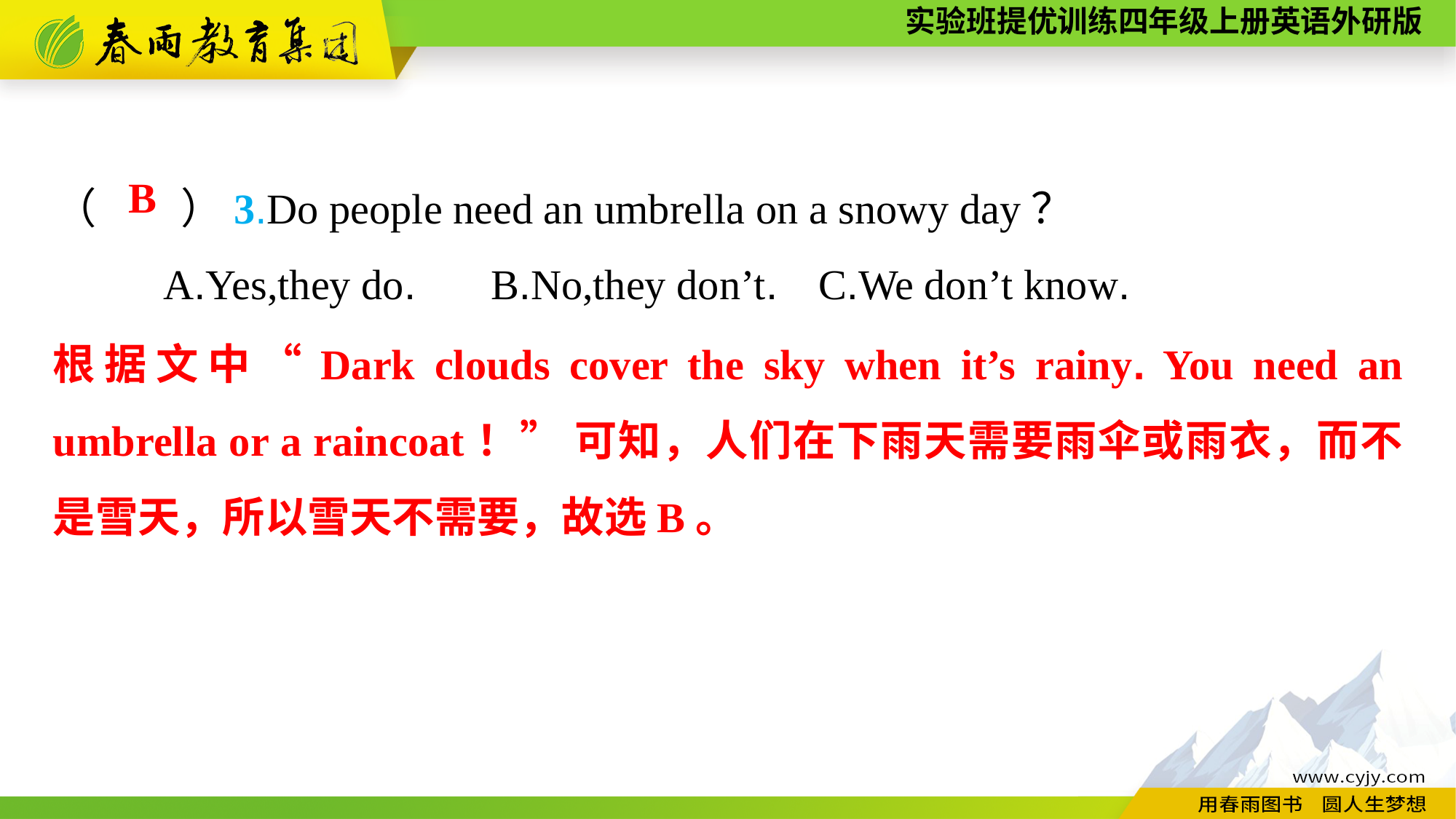

（　　）3.Do people need an umbrella on a snowy day？
	A.Yes,they do.	B.No,they don’t.	C.We don’t know.

B
根据文中“Dark clouds cover the sky when it’s rainy. You need an umbrella or a raincoat！” 可知，人们在下雨天需要雨伞或雨衣，而不是雪天，所以雪天不需要，故选B。